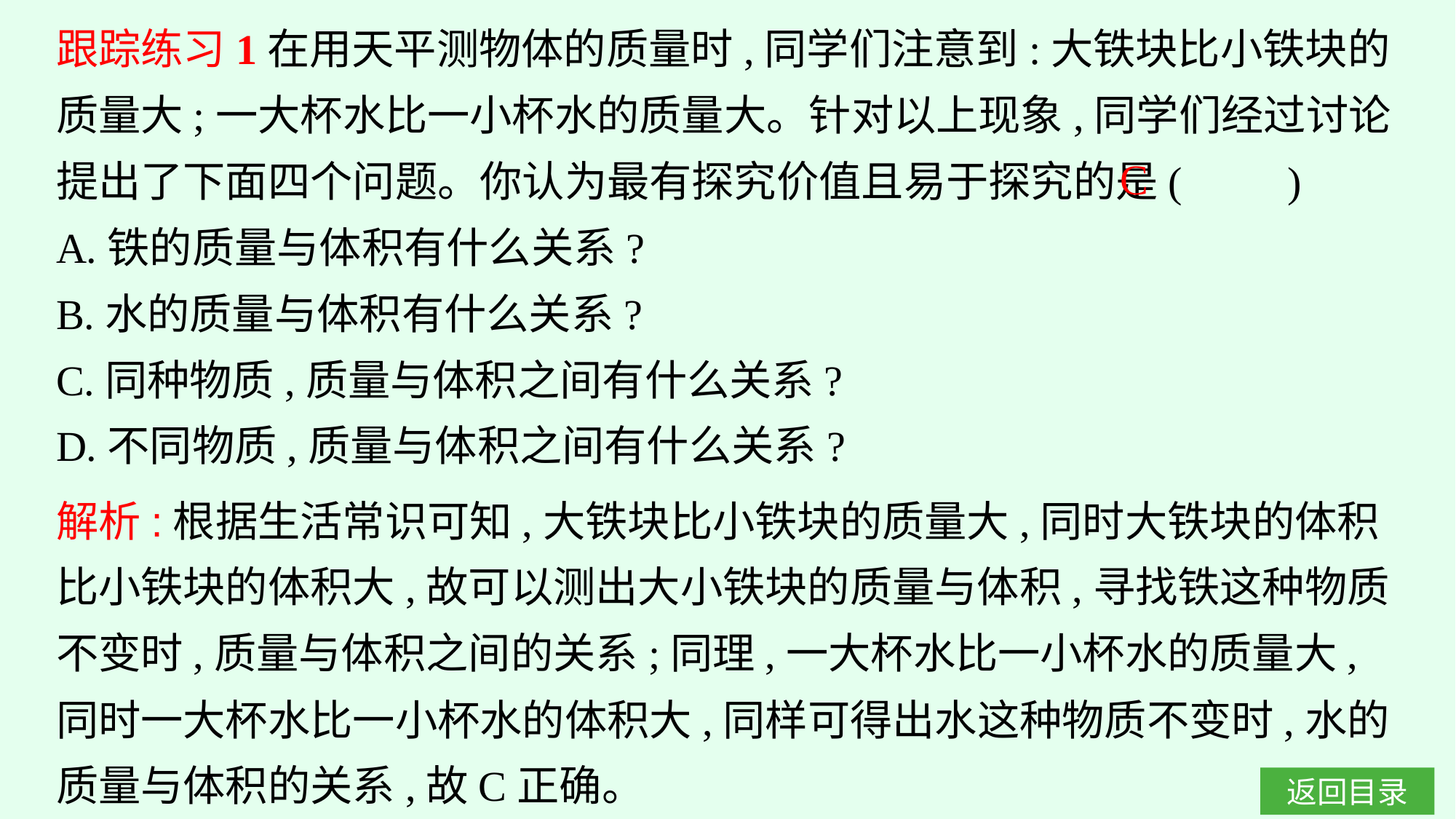

跟踪练习1在用天平测物体的质量时,同学们注意到:大铁块比小铁块的质量大;一大杯水比一小杯水的质量大。针对以上现象,同学们经过讨论提出了下面四个问题。你认为最有探究价值且易于探究的是(　　)
A.铁的质量与体积有什么关系?
B.水的质量与体积有什么关系?
C.同种物质,质量与体积之间有什么关系?
D.不同物质,质量与体积之间有什么关系?
C
解析:根据生活常识可知,大铁块比小铁块的质量大,同时大铁块的体积比小铁块的体积大,故可以测出大小铁块的质量与体积,寻找铁这种物质不变时,质量与体积之间的关系;同理,一大杯水比一小杯水的质量大,同时一大杯水比一小杯水的体积大,同样可得出水这种物质不变时,水的质量与体积的关系,故C正确。